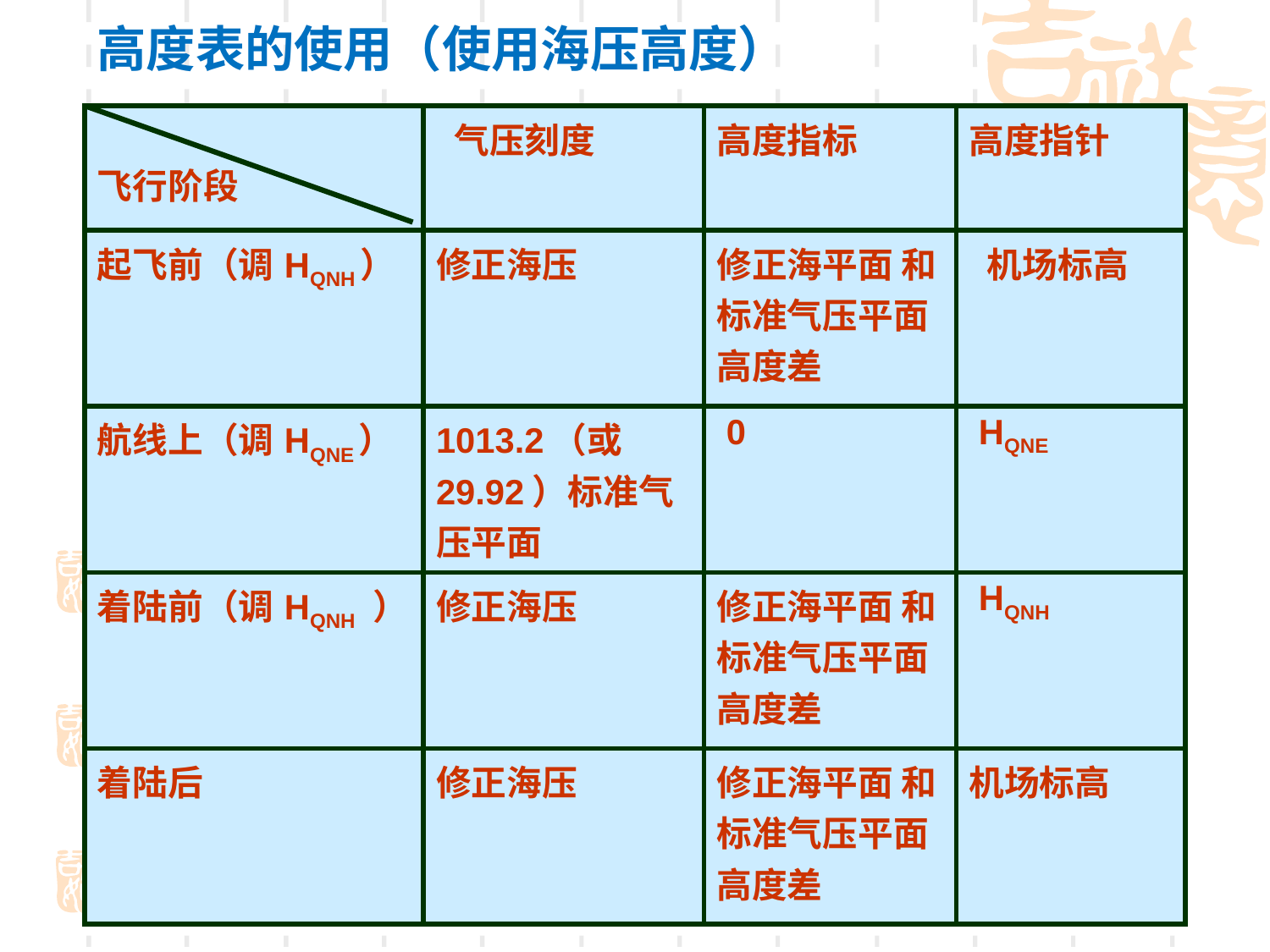

高度表的使用（使用海压高度）
#
| 飞行阶段 | 气压刻度 | 高度指标 | 高度指针 |
| --- | --- | --- | --- |
| 起飞前（调HQNH） | 修正海压 | 修正海平面 和标准气压平面高度差 | 机场标高 |
| 航线上（调HQNE） | 1013.2（或29.92）标准气压平面 | 0 | HQNE |
| 着陆前（调HQNH ） | 修正海压 | 修正海平面 和标准气压平面高度差 | HQNH |
| 着陆后 | 修正海压 | 修正海平面 和标准气压平面高度差 | 机场标高 |